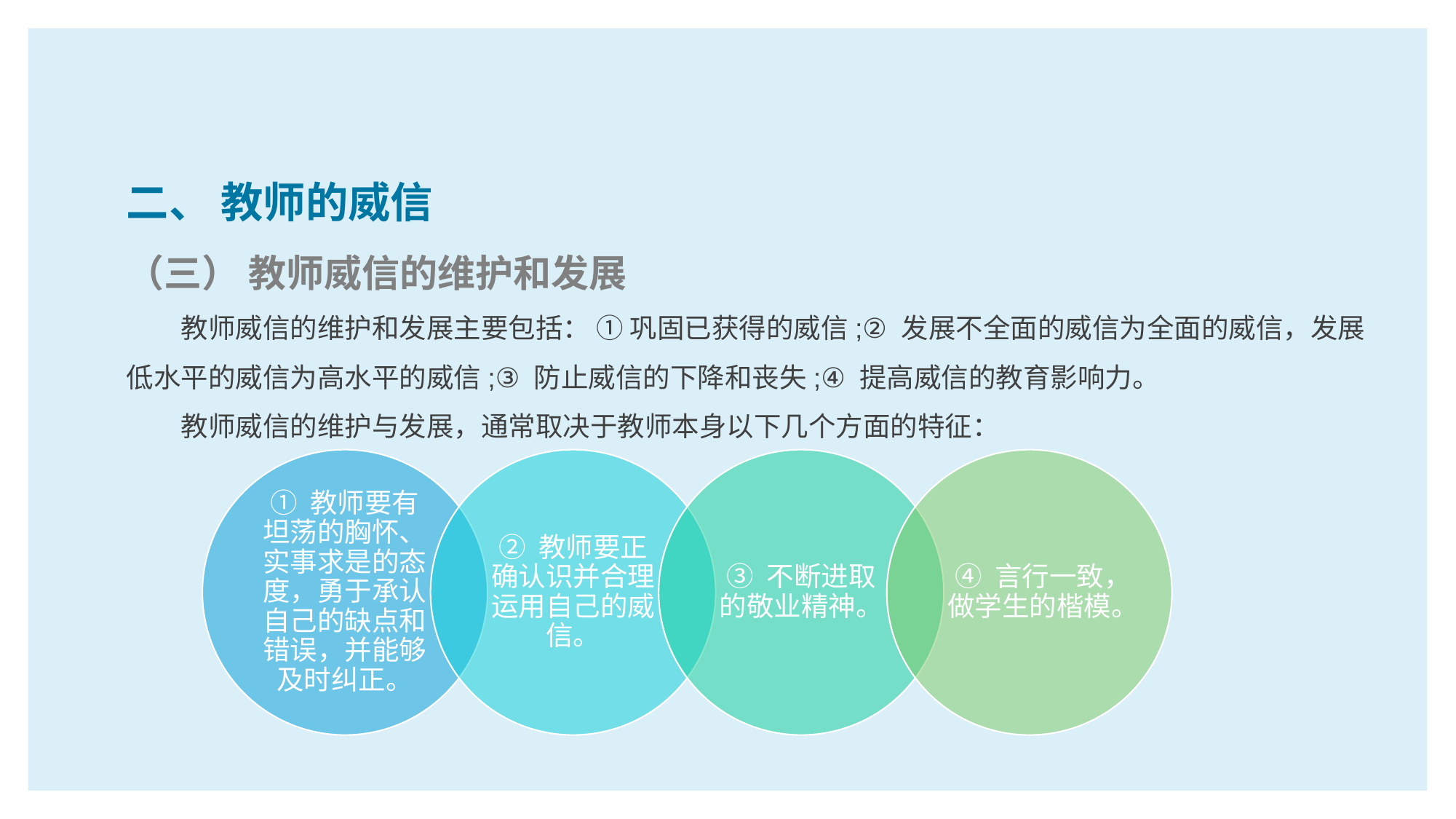

二、 教师的威信
（三） 教师威信的维护和发展
教师威信的维护和发展主要包括： ① 巩固已获得的威信;② 发展不全面的威信为全面的威信，发展低水平的威信为高水平的威信;③ 防止威信的下降和丧失;④ 提高威信的教育影响力。
教师威信的维护与发展，通常取决于教师本身以下几个方面的特征：
① 教师要有坦荡的胸怀、实事求是的态度，勇于承认自己的缺点和错误，并能够及时纠正。
② 教师要正确认识并合理运用自己的威信。
③ 不断进取的敬业精神。
④ 言行一致，做学生的楷模。